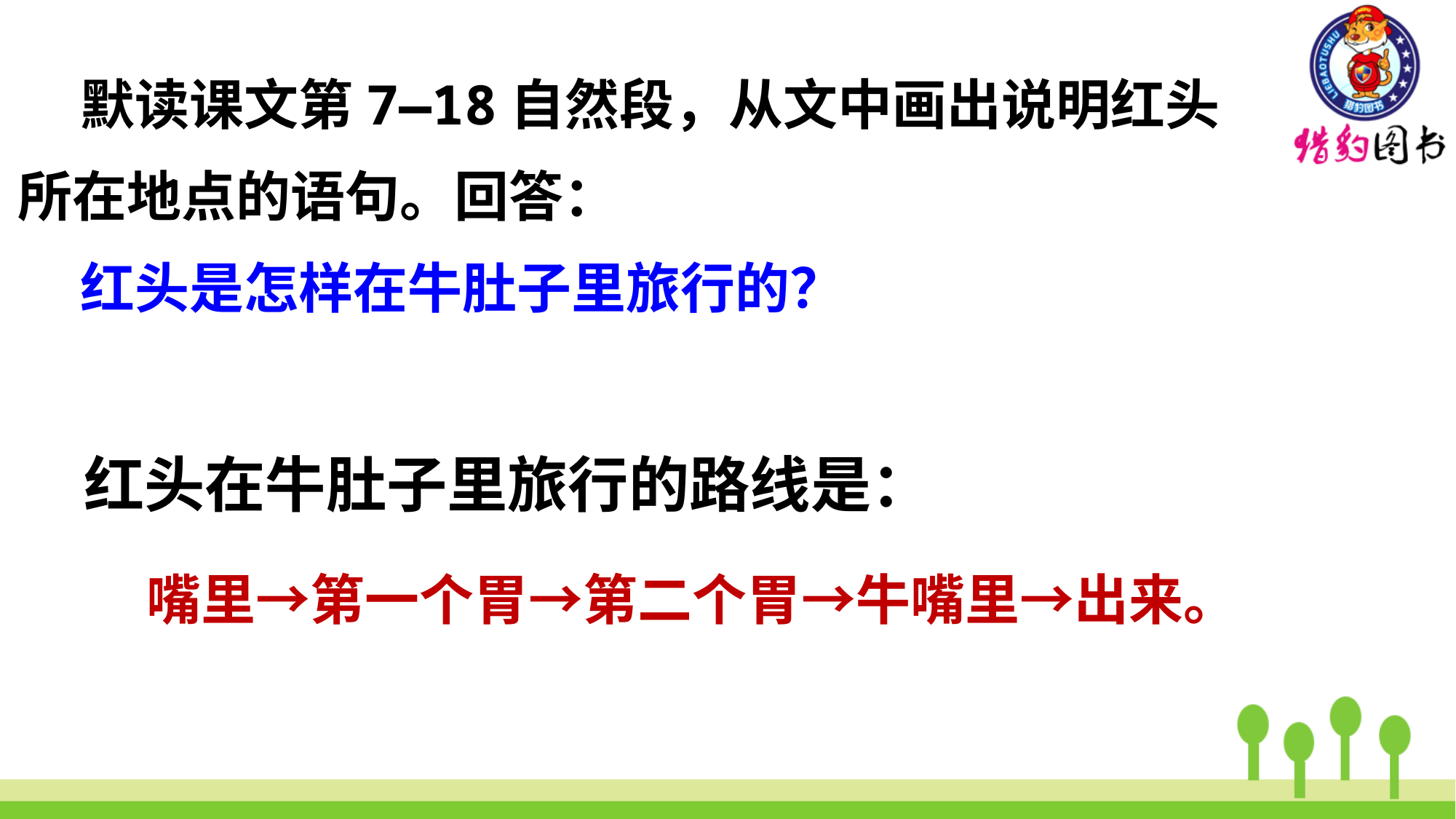

默读课文第7—18自然段，从文中画出说明红头
所在地点的语句。回答：
    红头是怎样在牛肚子里旅行的？
红头在牛肚子里旅行的路线是：
    嘴里→第一个胃→第二个胃→牛嘴里→出来。